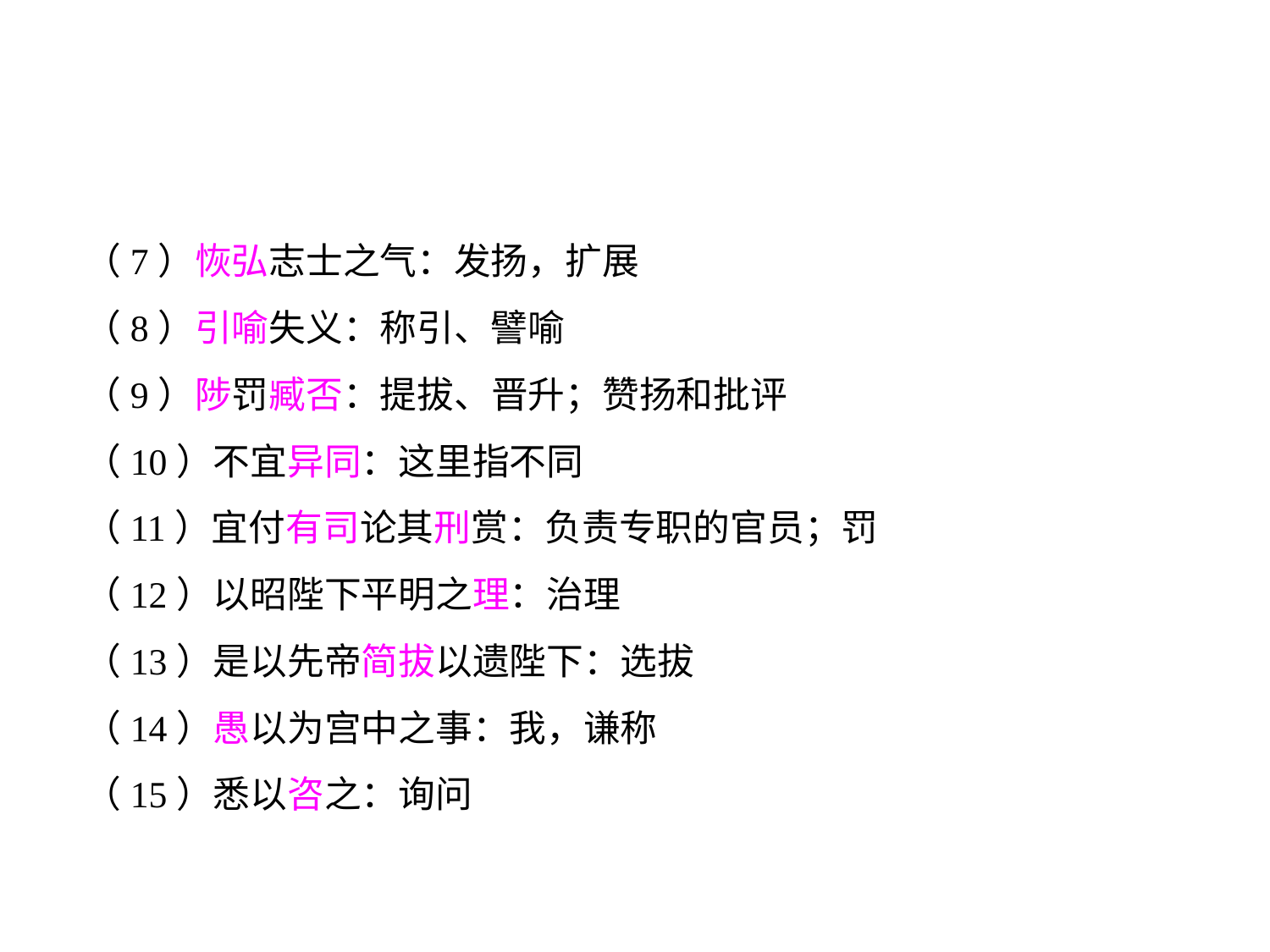

（7）恢弘志士之气：发扬，扩展
（8）引喻失义：称引、譬喻
（9）陟罚臧否：提拔、晋升；赞扬和批评
（10）不宜异同：这里指不同
（11）宜付有司论其刑赏：负责专职的官员；罚
（12）以昭陛下平明之理：治理
（13）是以先帝简拔以遗陛下：选拔
（14）愚以为宫中之事：我，谦称
（15）悉以咨之：询问